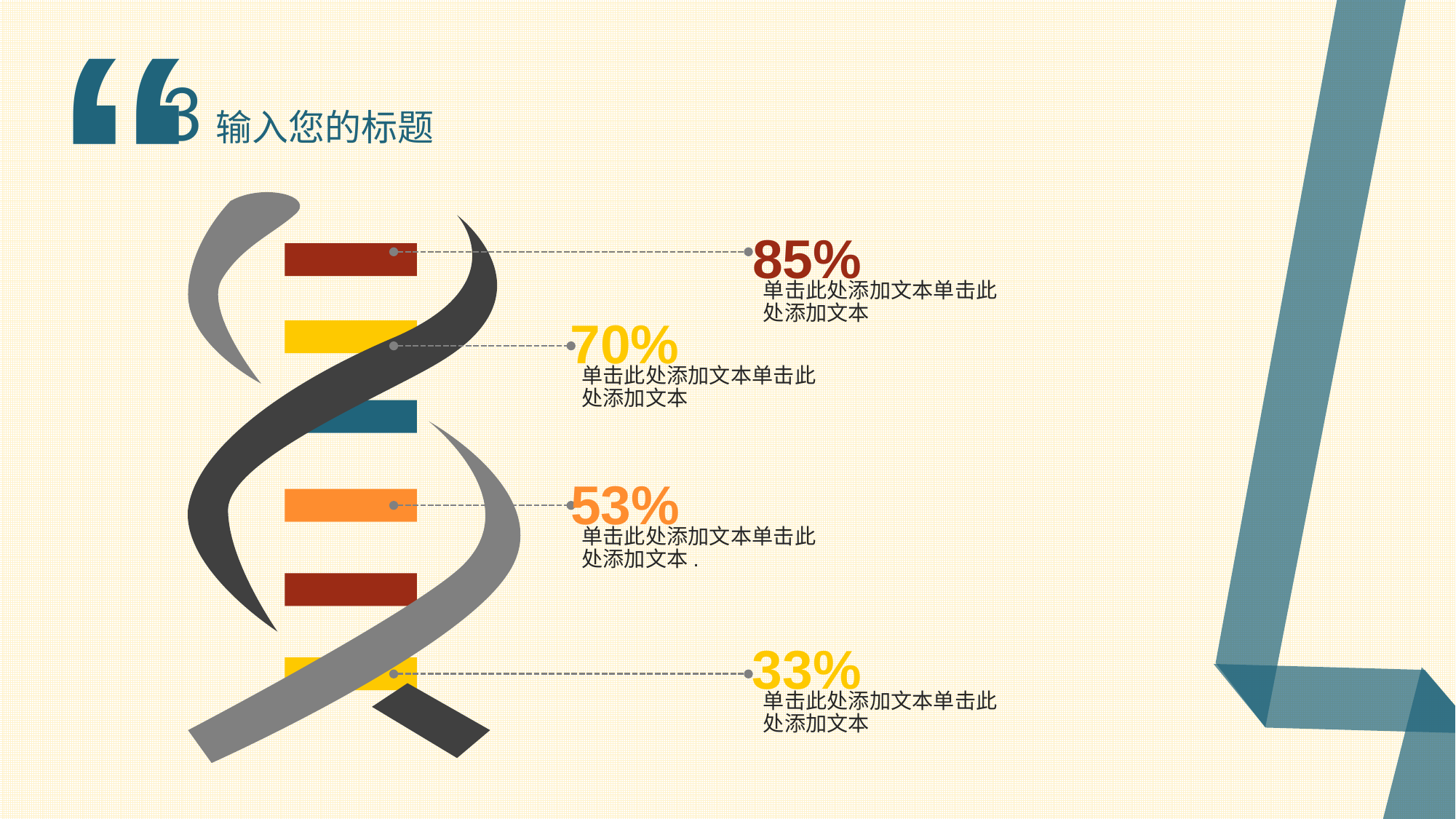

“
3 输入您的标题

85%
单击此处添加文本单击此处添加文本
70%
单击此处添加文本单击此处添加文本
53%
单击此处添加文本单击此处添加文本.
33%
单击此处添加文本单击此处添加文本